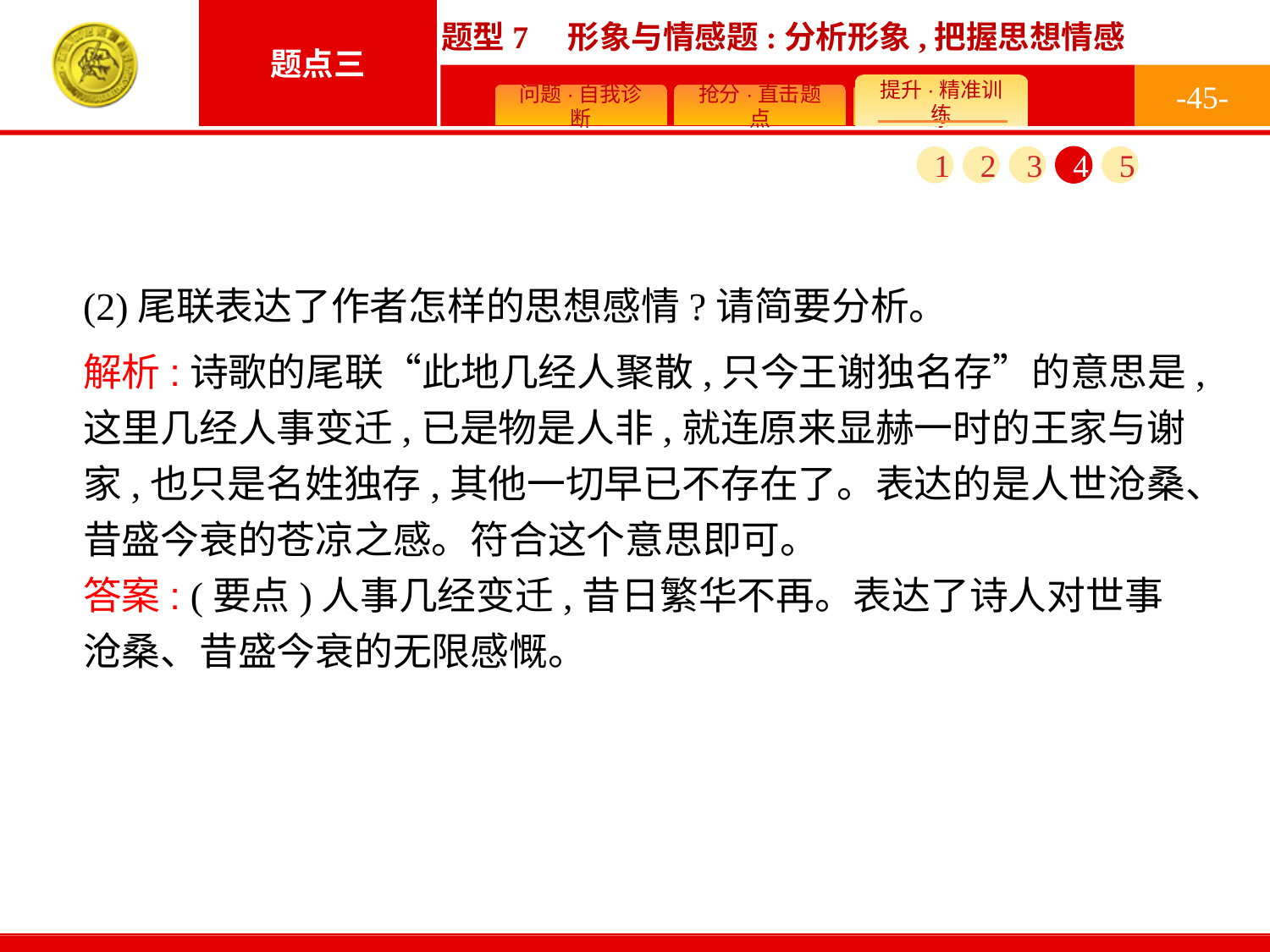

-45-
1
2
3
4
5
(2)尾联表达了作者怎样的思想感情?请简要分析。
解析:诗歌的尾联“此地几经人聚散,只今王谢独名存”的意思是,这里几经人事变迁,已是物是人非,就连原来显赫一时的王家与谢家,也只是名姓独存,其他一切早已不存在了。表达的是人世沧桑、昔盛今衰的苍凉之感。符合这个意思即可。
答案: (要点)人事几经变迁,昔日繁华不再。表达了诗人对世事沧桑、昔盛今衰的无限感慨。